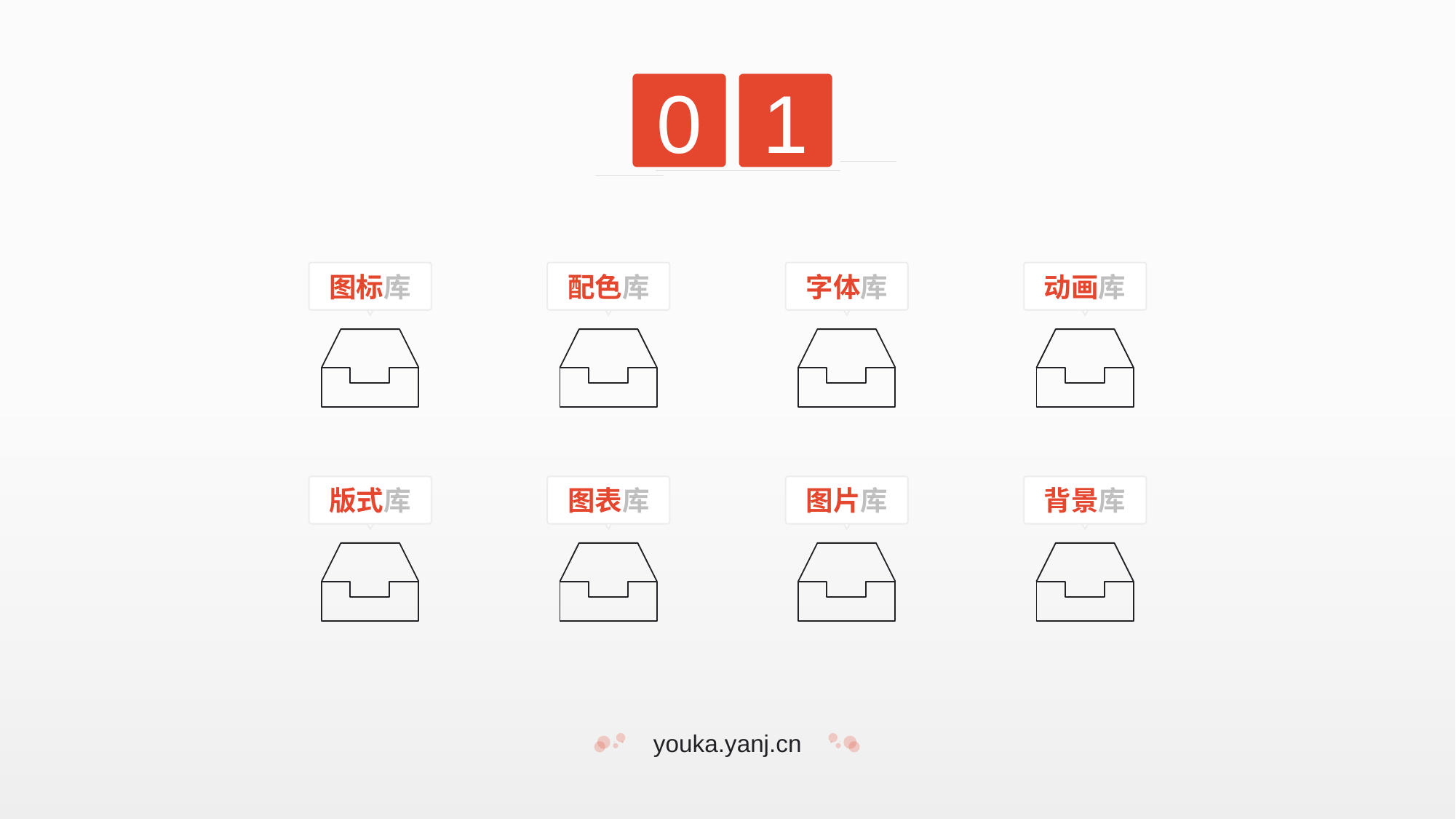

0
1
图标库

配色库

字体库

动画库

版式库

图表库

图片库

背景库

youka.yanj.cn